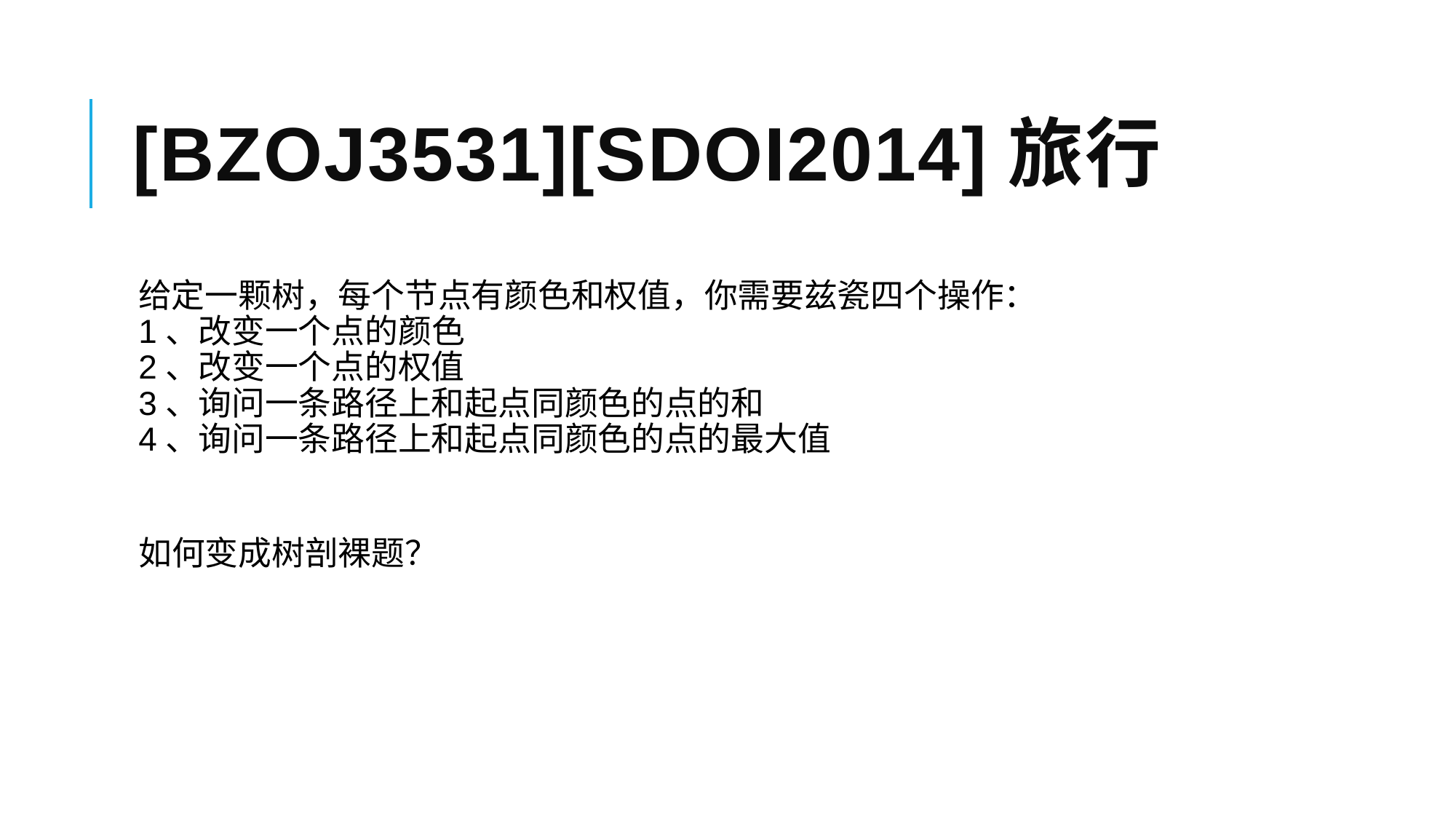

# [bzoj3531][SDOI2014]旅行
给定一颗树，每个节点有颜色和权值，你需要兹瓷四个操作： 
1、改变一个点的颜色 
2、改变一个点的权值 
3、询问一条路径上和起点同颜色的点的和 
4、询问一条路径上和起点同颜色的点的最大值

如何变成树剖裸题？